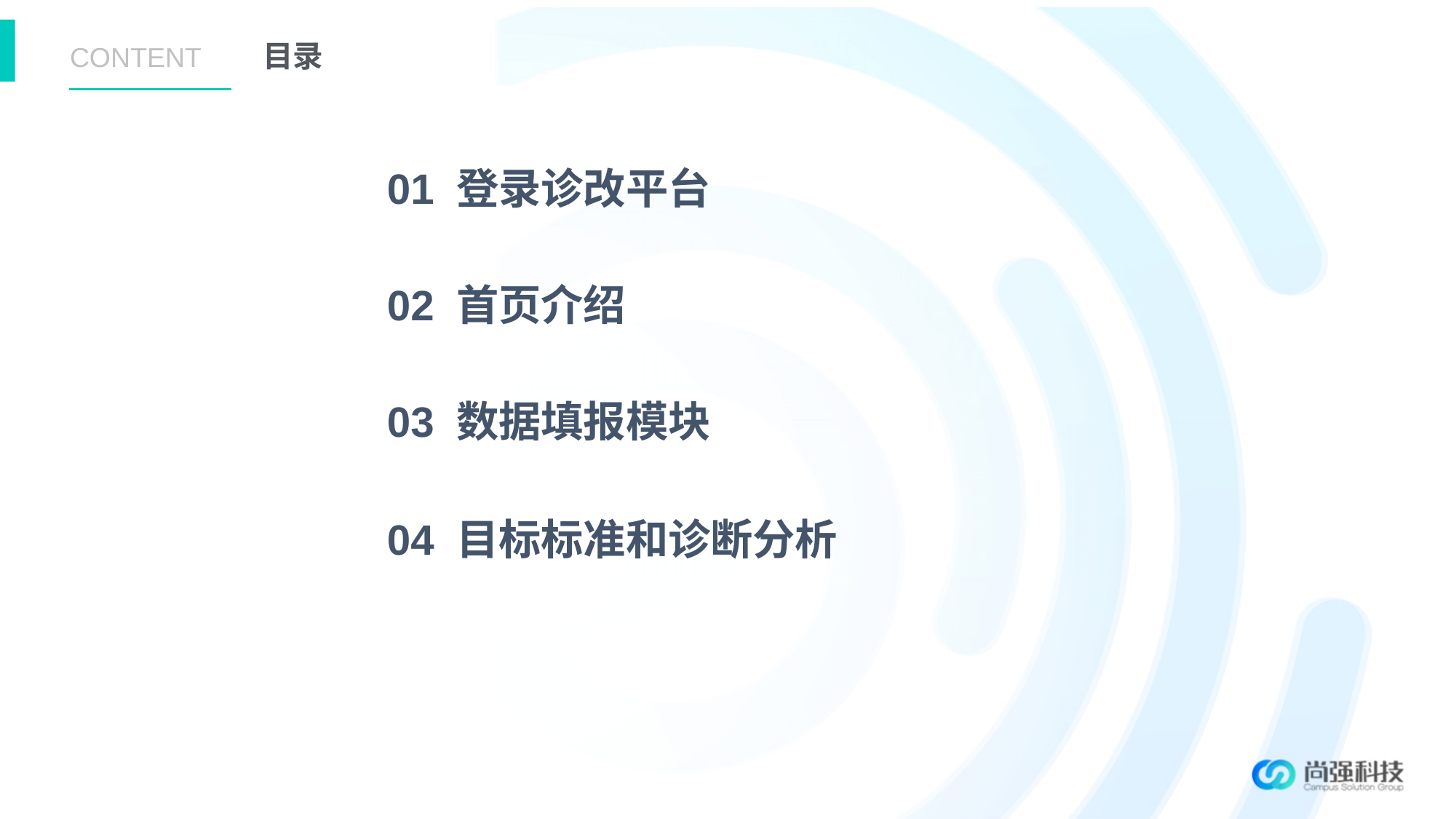

CONTENT
目录
01 登录诊改平台

02 首页介绍
03 数据填报模块
04 目标标准和诊断分析